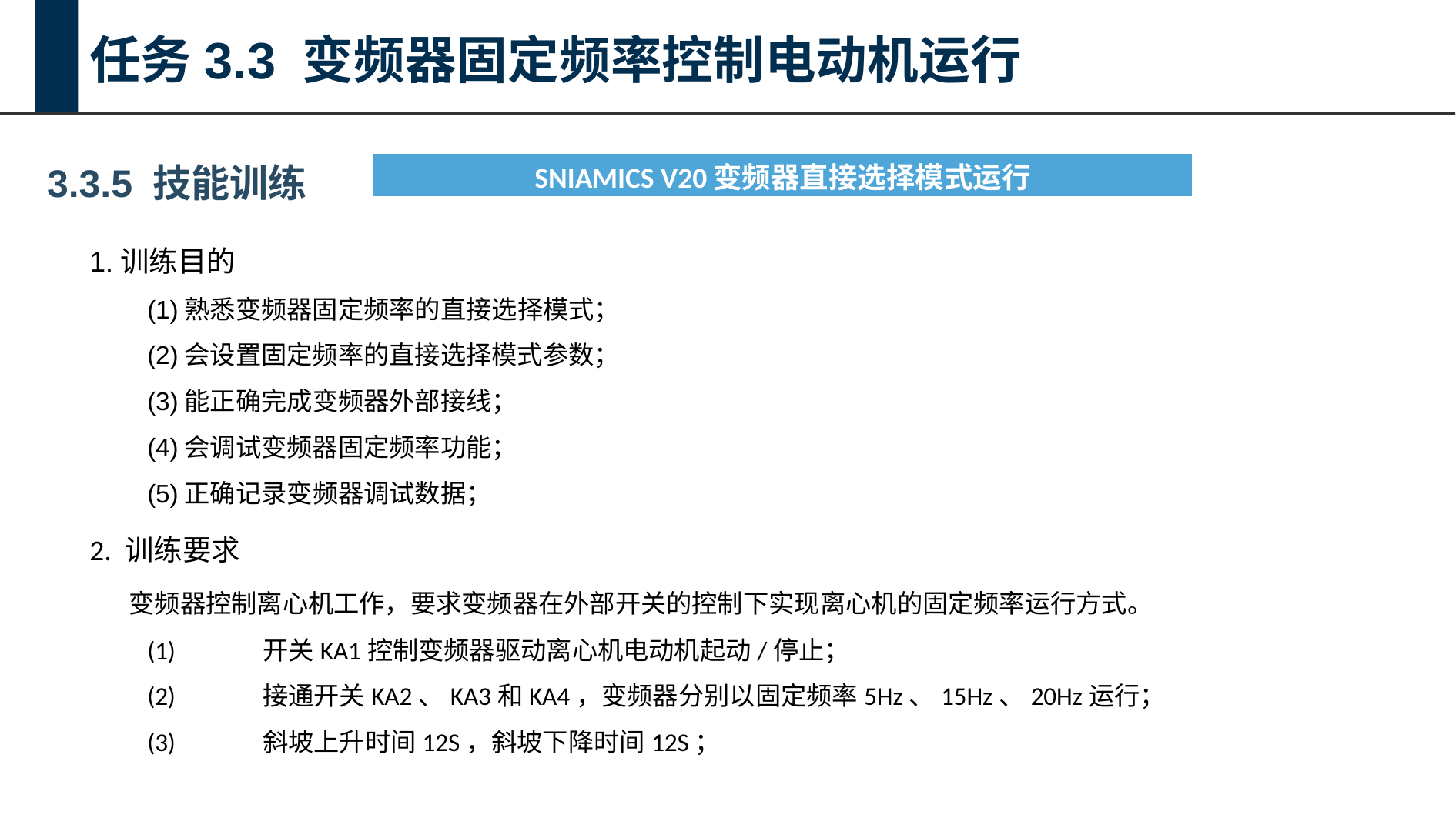

任务3.3 变频器固定频率控制电动机运行
3.3.5 技能训练
| SNIAMICS V20变频器直接选择模式运行 |
| --- |
1.训练目的
(1)熟悉变频器固定频率的直接选择模式；
(2)会设置固定频率的直接选择模式参数；
(3)能正确完成变频器外部接线；
(4)会调试变频器固定频率功能；
(5)正确记录变频器调试数据；
2. 训练要求
     变频器控制离心机工作，要求变频器在外部开关的控制下实现离心机的固定频率运行方式。
(1)	开关KA1控制变频器驱动离心机电动机起动/停止；
(2)	接通开关KA2、KA3和KA4，变频器分别以固定频率5Hz、15Hz、20Hz运行；
(3)	斜坡上升时间12S，斜坡下降时间12S；